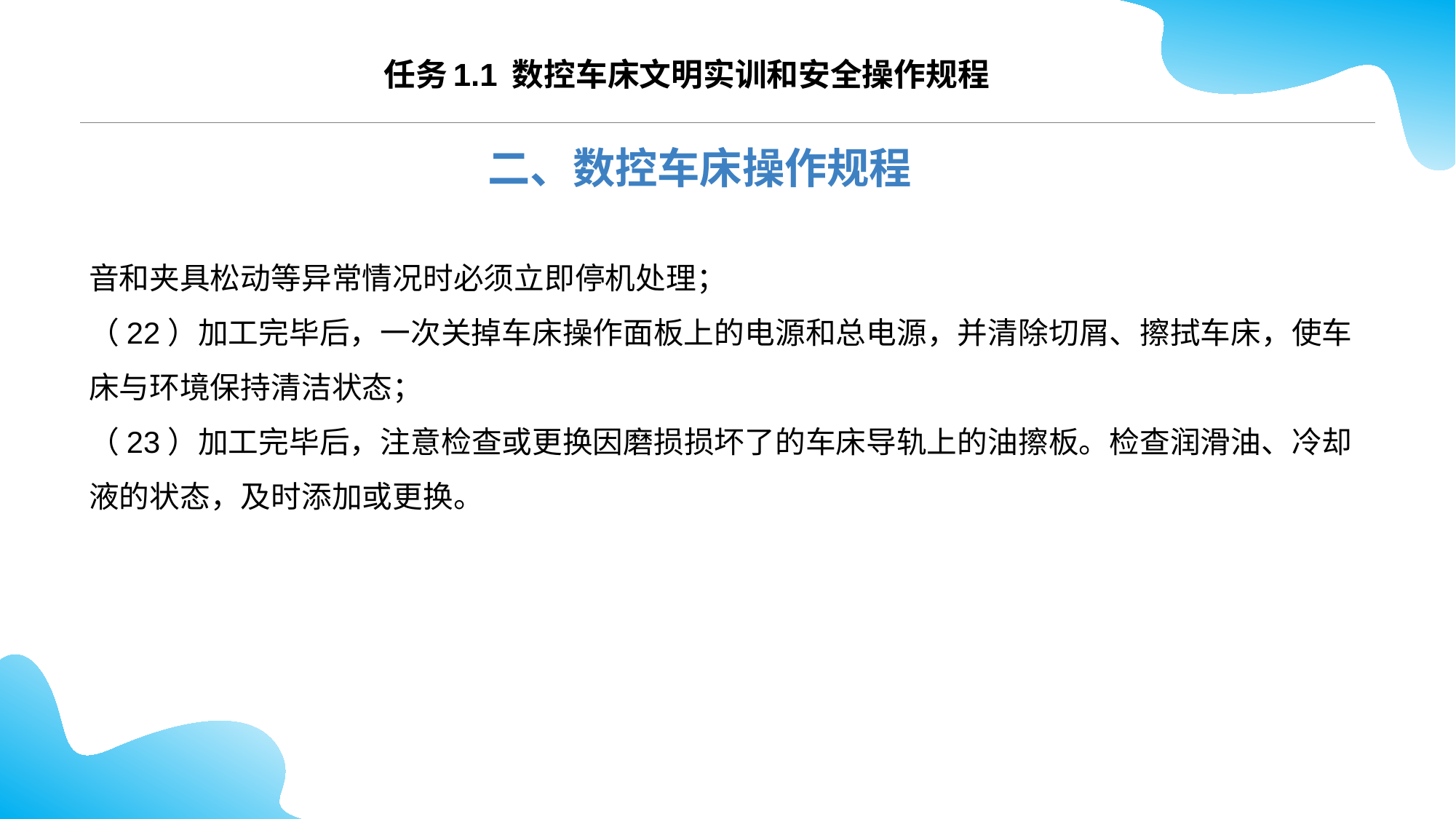

任务1.1 数控车床文明实训和安全操作规程
二、数控车床操作规程
音和夹具松动等异常情况时必须立即停机处理；
（22）加工完毕后，一次关掉车床操作面板上的电源和总电源，并清除切屑、擦拭车床，使车床与环境保持清洁状态；
（23）加工完毕后，注意检查或更换因磨损损坏了的车床导轨上的油擦板。检查润滑油、冷却液的状态，及时添加或更换。